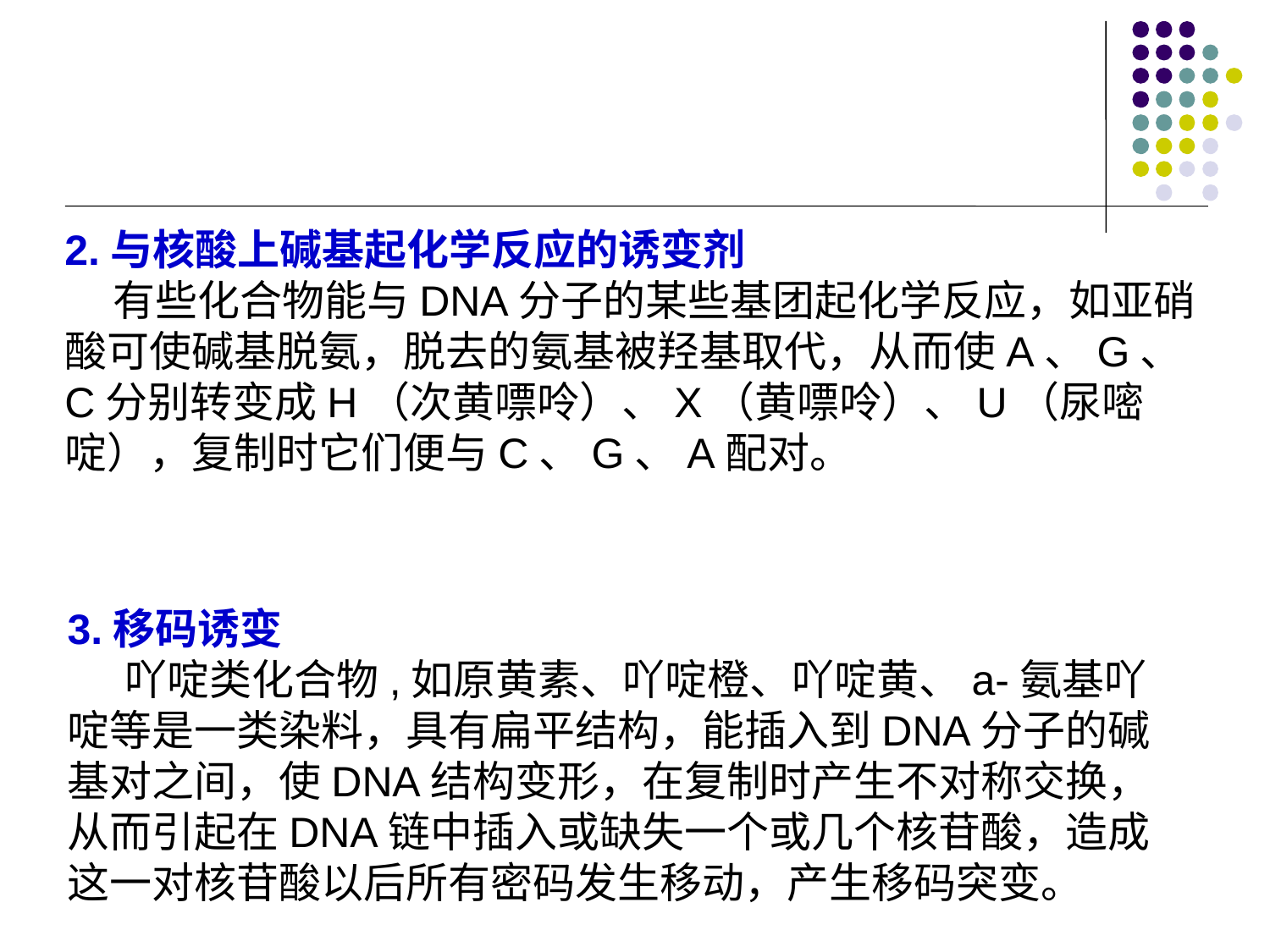

2.与核酸上碱基起化学反应的诱变剂
    有些化合物能与DNA分子的某些基团起化学反应，如亚硝酸可使碱基脱氨，脱去的氨基被羟基取代，从而使A、G、C分别转变成H（次黄嘌呤）、X（黄嘌呤）、U（尿嘧啶），复制时它们便与C、G、A配对。
3.移码诱变
     吖啶类化合物,如原黄素、吖啶橙、吖啶黄、a-氨基吖啶等是一类染料，具有扁平结构，能插入到DNA分子的碱基对之间，使DNA结构变形，在复制时产生不对称交换，从而引起在DNA链中插入或缺失一个或几个核苷酸，造成这一对核苷酸以后所有密码发生移动，产生移码突变。